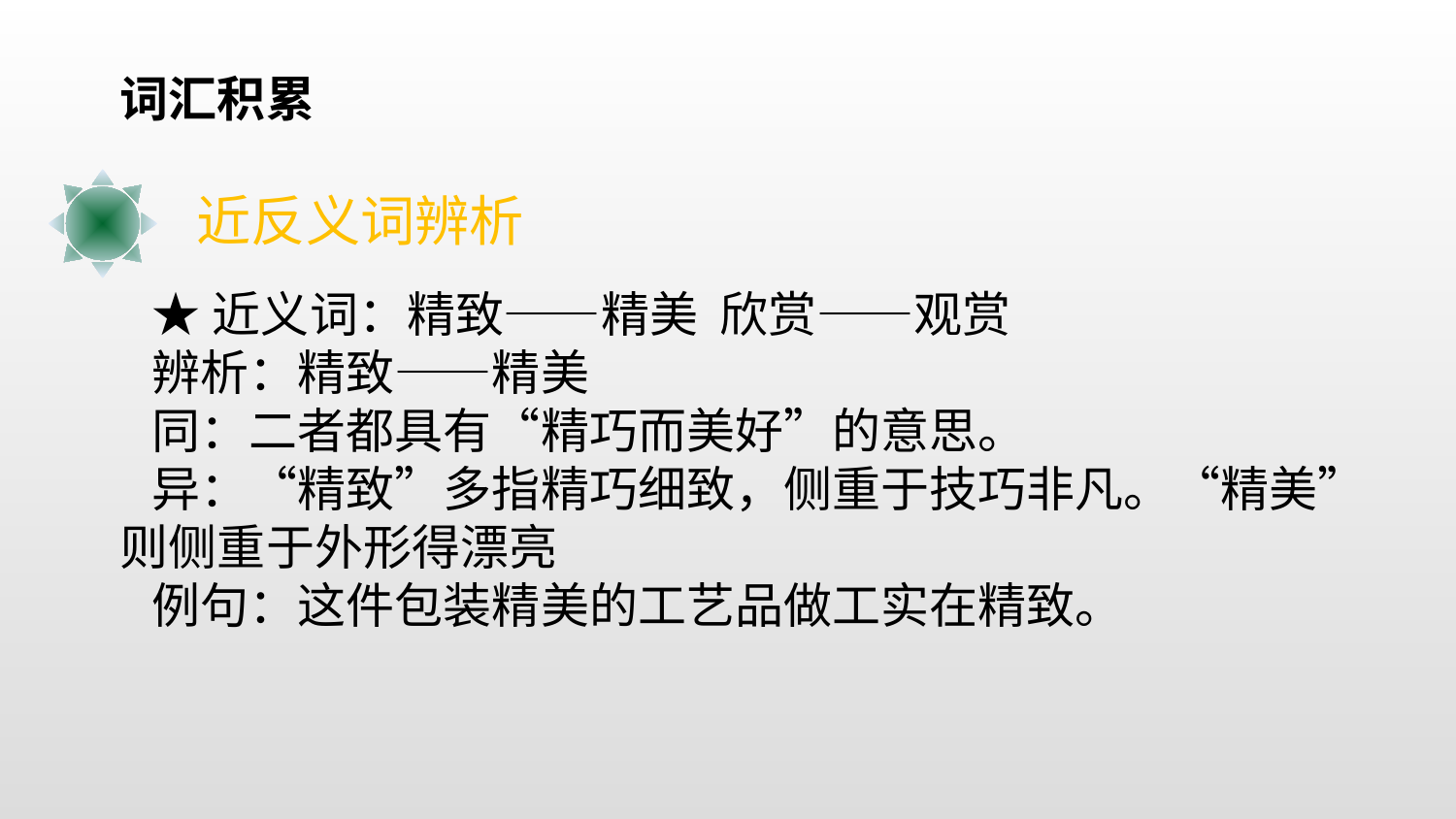

词汇积累

近反义词辨析
★近义词：精致——精美  欣赏——观赏
辨析：精致——精美
同：二者都具有“精巧而美好”的意思。
异：“精致”多指精巧细致，侧重于技巧非凡。“精美”则侧重于外形得漂亮
例句：这件包装精美的工艺品做工实在精致。